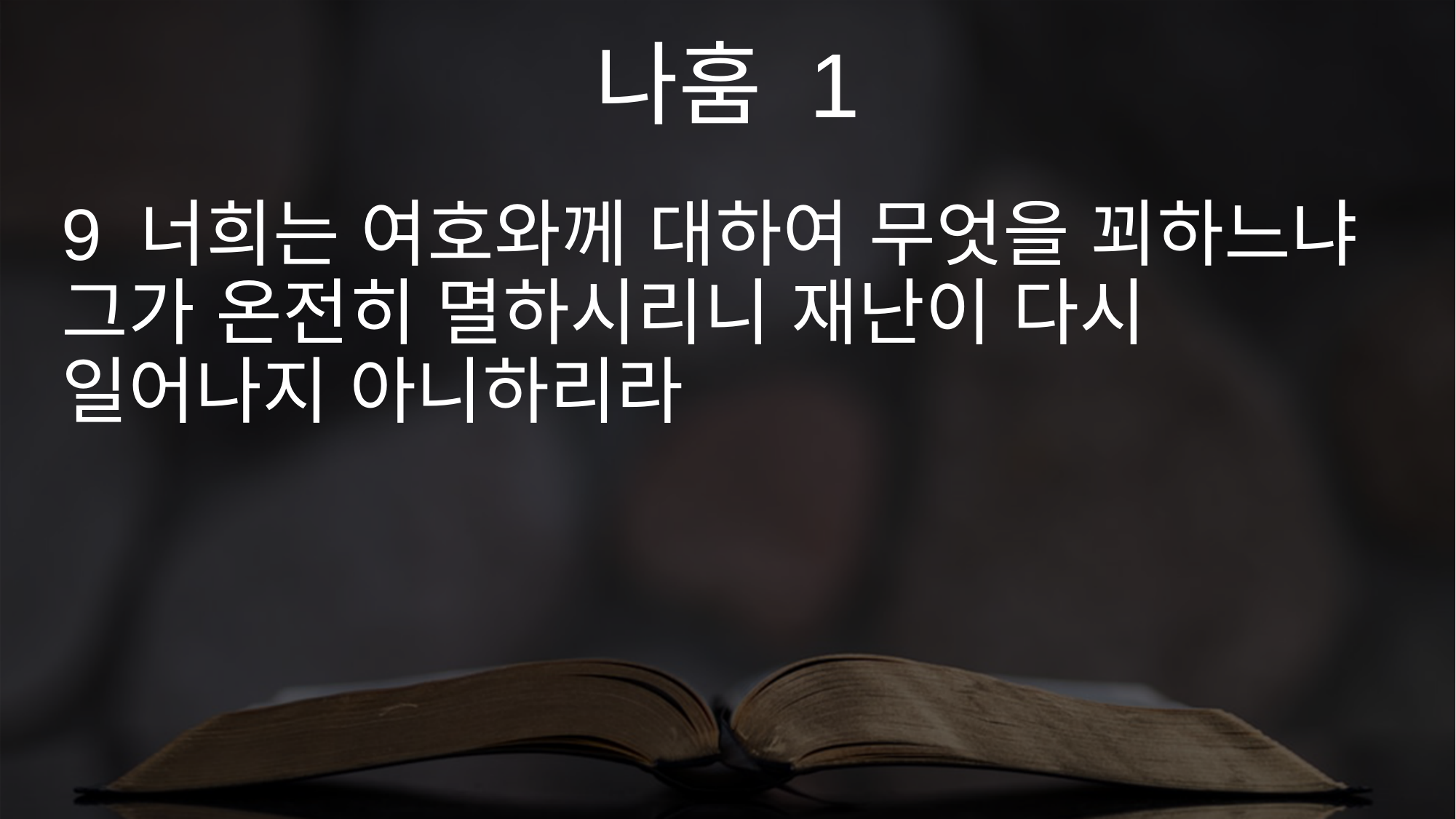

나훔 1
9 너희는 여호와께 대하여 무엇을 꾀하느냐 그가 온전히 멸하시리니 재난이 다시 일어나지 아니하리라